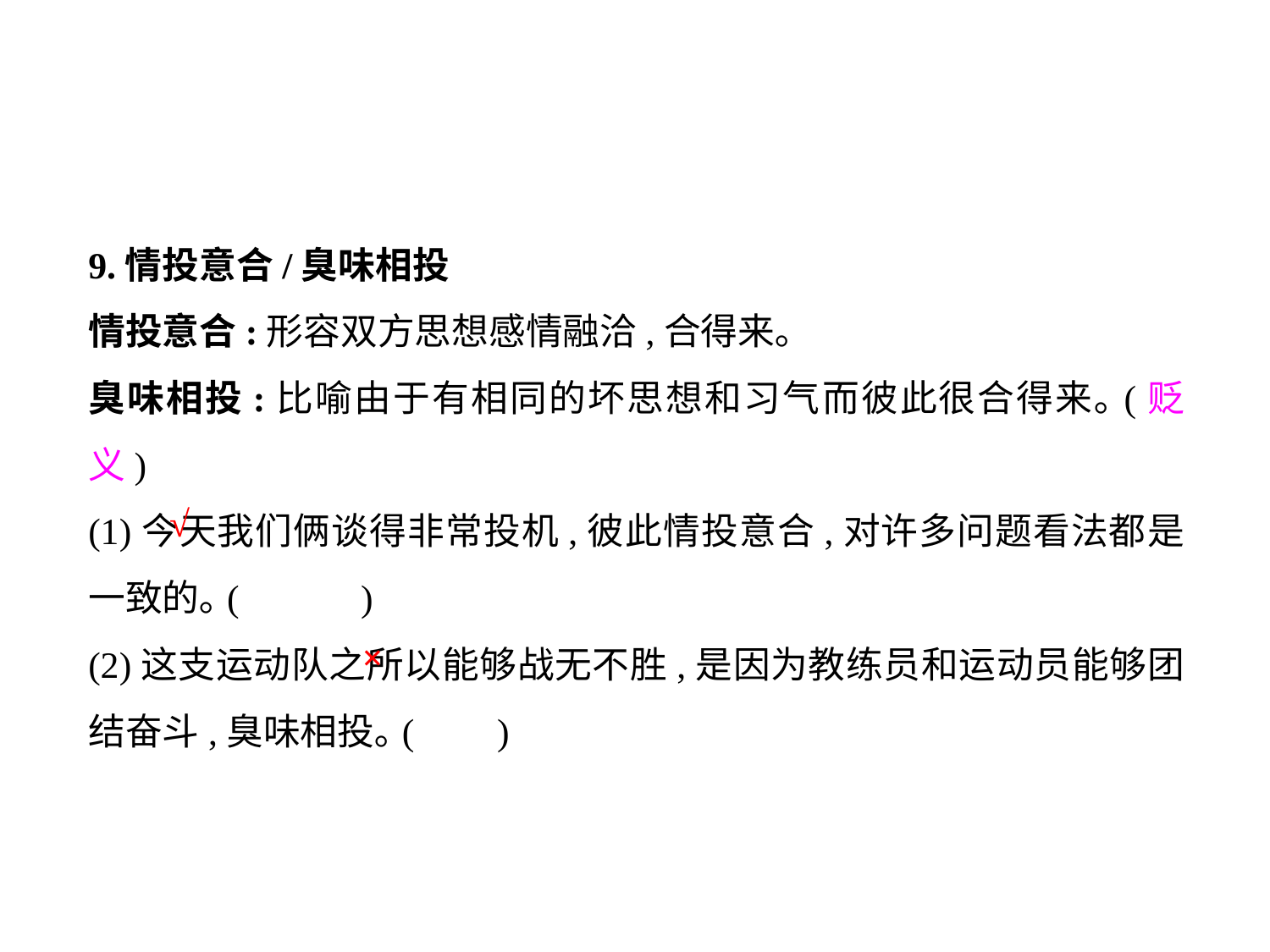

9.情投意合/臭味相投
情投意合:形容双方思想感情融洽,合得来｡
臭味相投:比喻由于有相同的坏思想和习气而彼此很合得来｡(贬义)
(1)今天我们俩谈得非常投机,彼此情投意合,对许多问题看法都是一致的｡(	  )
(2)这支运动队之所以能够战无不胜,是因为教练员和运动员能够团结奋斗,臭味相投｡(	   )
√
×